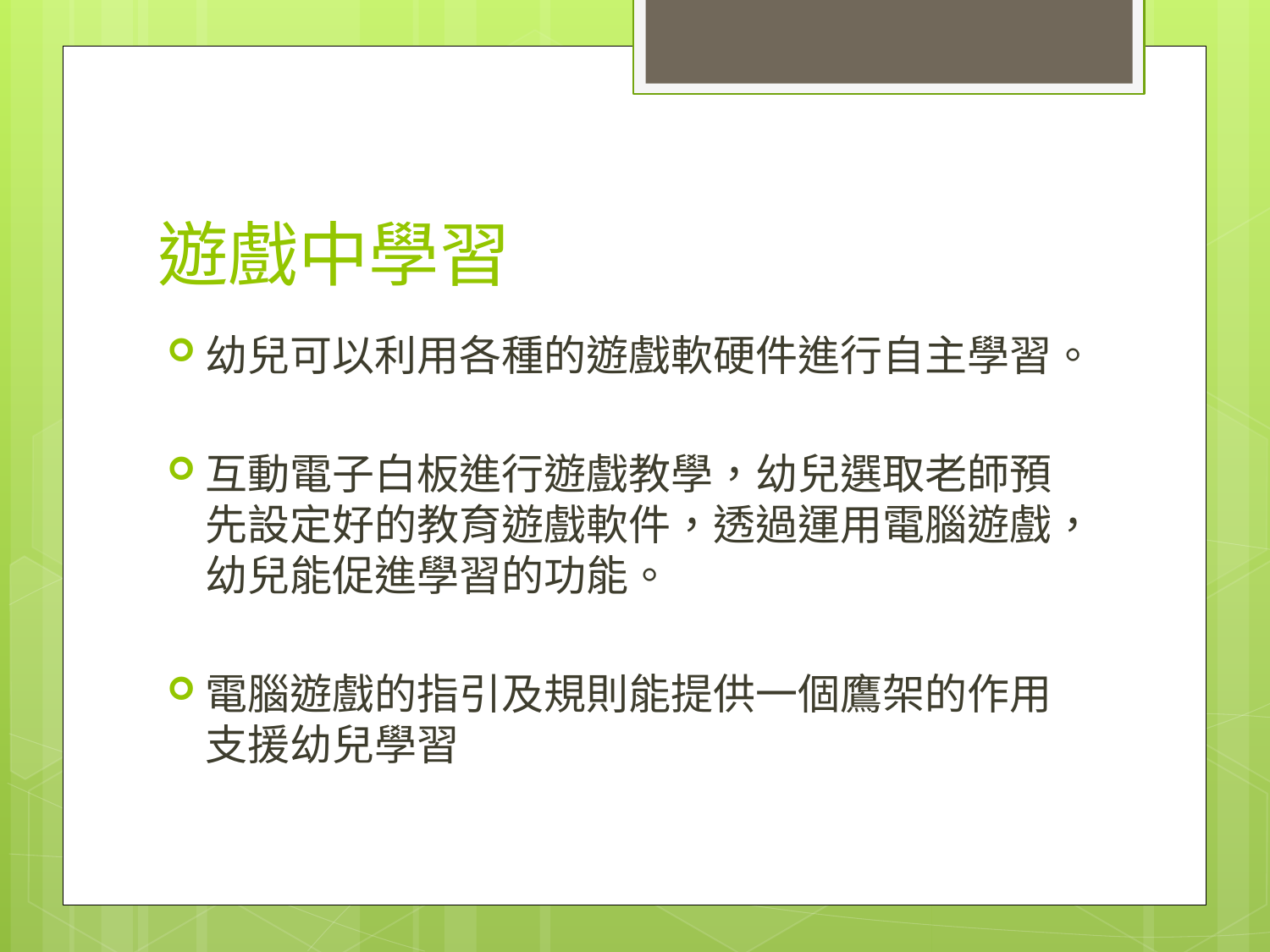

# 遊戲中學習
幼兒可以利用各種的遊戲軟硬件進行自主學習。

互動電子白板進行遊戲教學，幼兒選取老師預先設定好的教育遊戲軟件，透過運用電腦遊戲，幼兒能促進學習的功能。

電腦遊戲的指引及規則能提供一個鷹架的作用支援幼兒學習